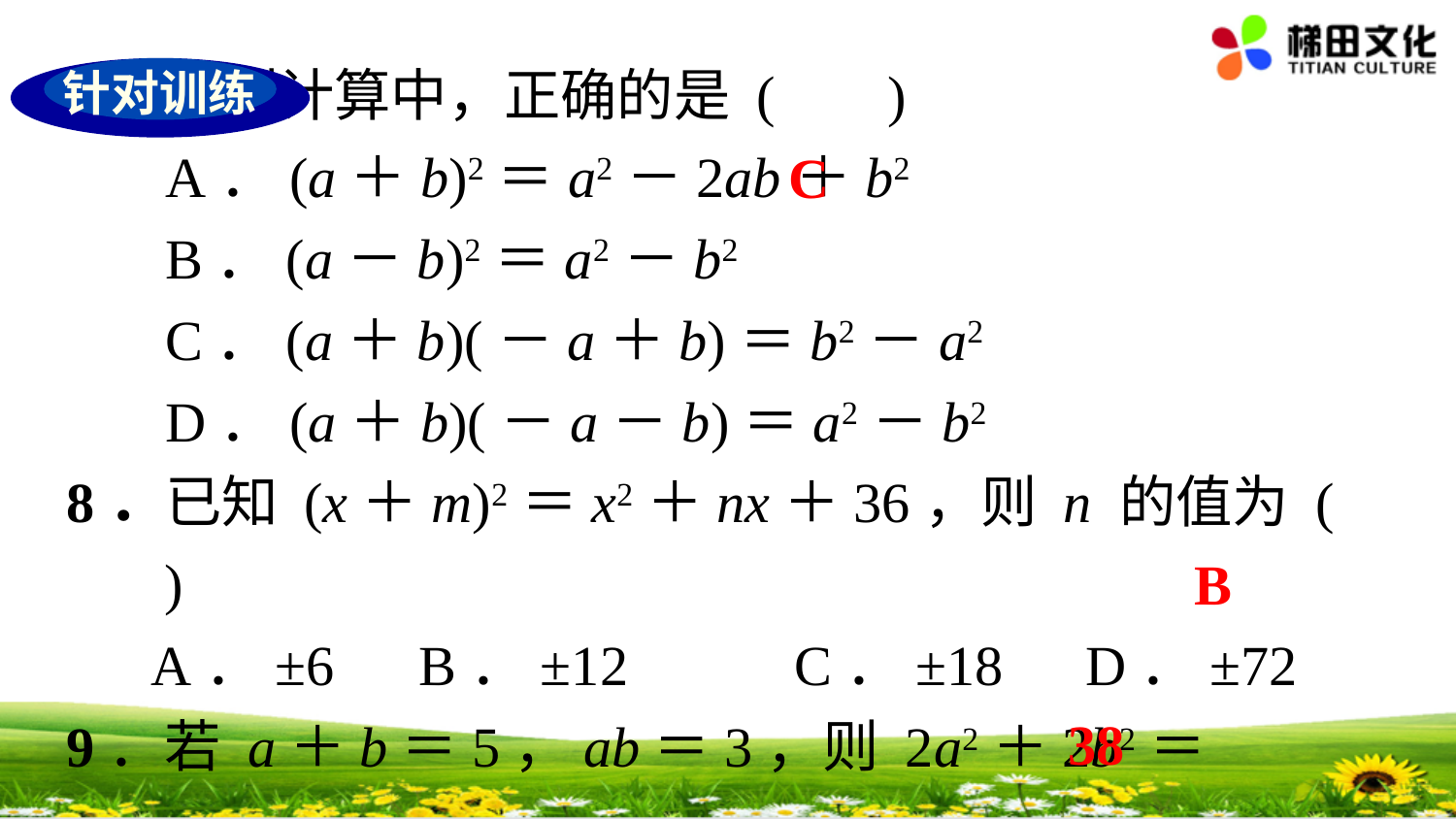

针对训练
7．下列计算中，正确的是 (        )
       A．(a＋b)2＝a2－2ab＋b2
       B．(a－b)2＝a2－b2
       C．(a＋b)(－a＋b)＝b2－a2
       D．(a＋b)(－a－b)＝a2－b2
8．已知 (x＋m)2＝x2＋nx＋36，则 n 的值为 (        )
      A．±6      B．±12  	C．±18  	D．±72
9．若 a＋b＝5，ab＝3，则 2a2＋2b2＝______．
C
B
38